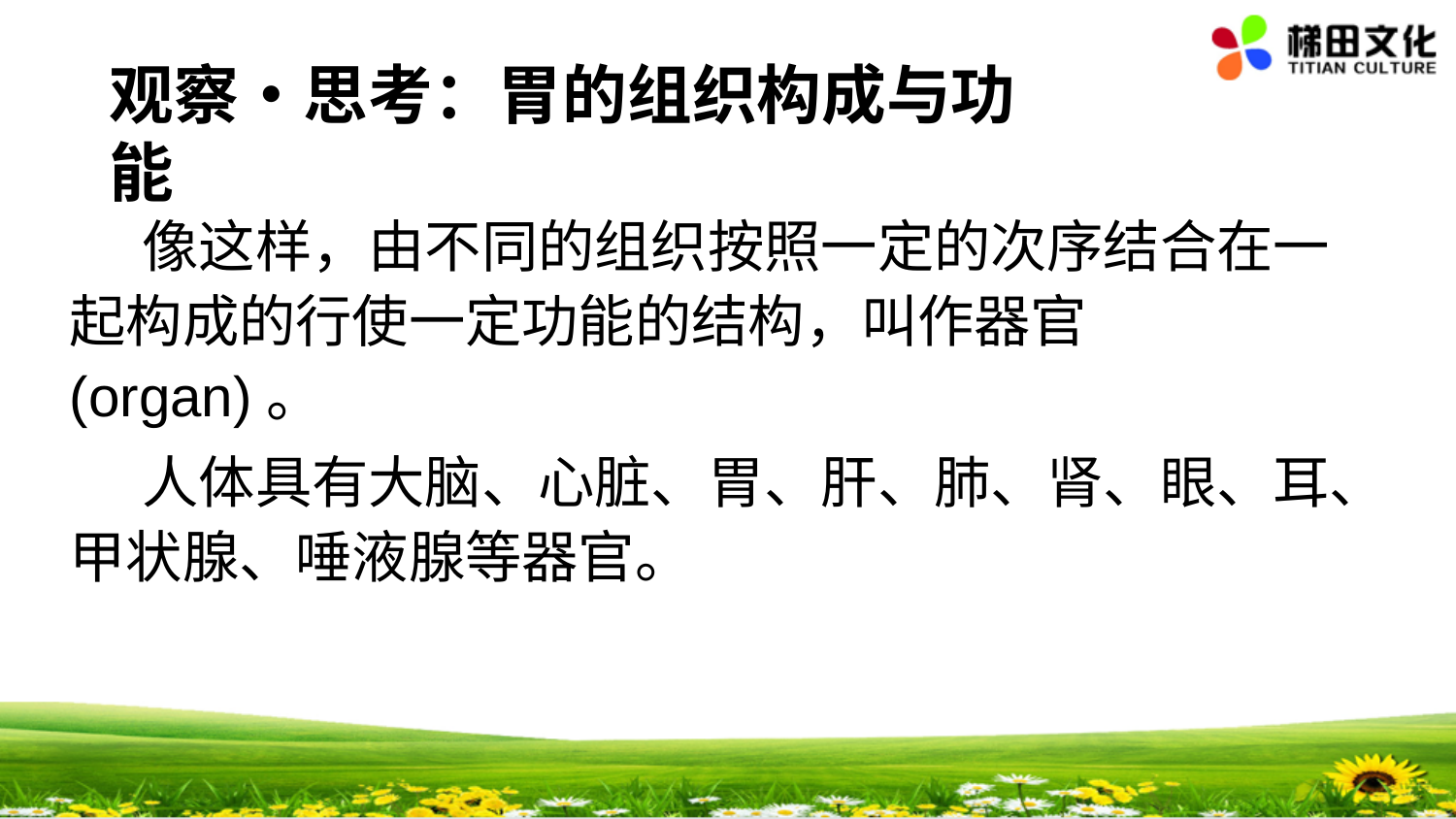

#
观察•思考：胃的组织构成与功能
像这样，由不同的组织按照一定的次序结合在一起构成的行使一定功能的结构，叫作器官(organ)。
人体具有大脑、心脏、胃、肝、肺、肾、眼、耳、甲状腺、唾液腺等器官。